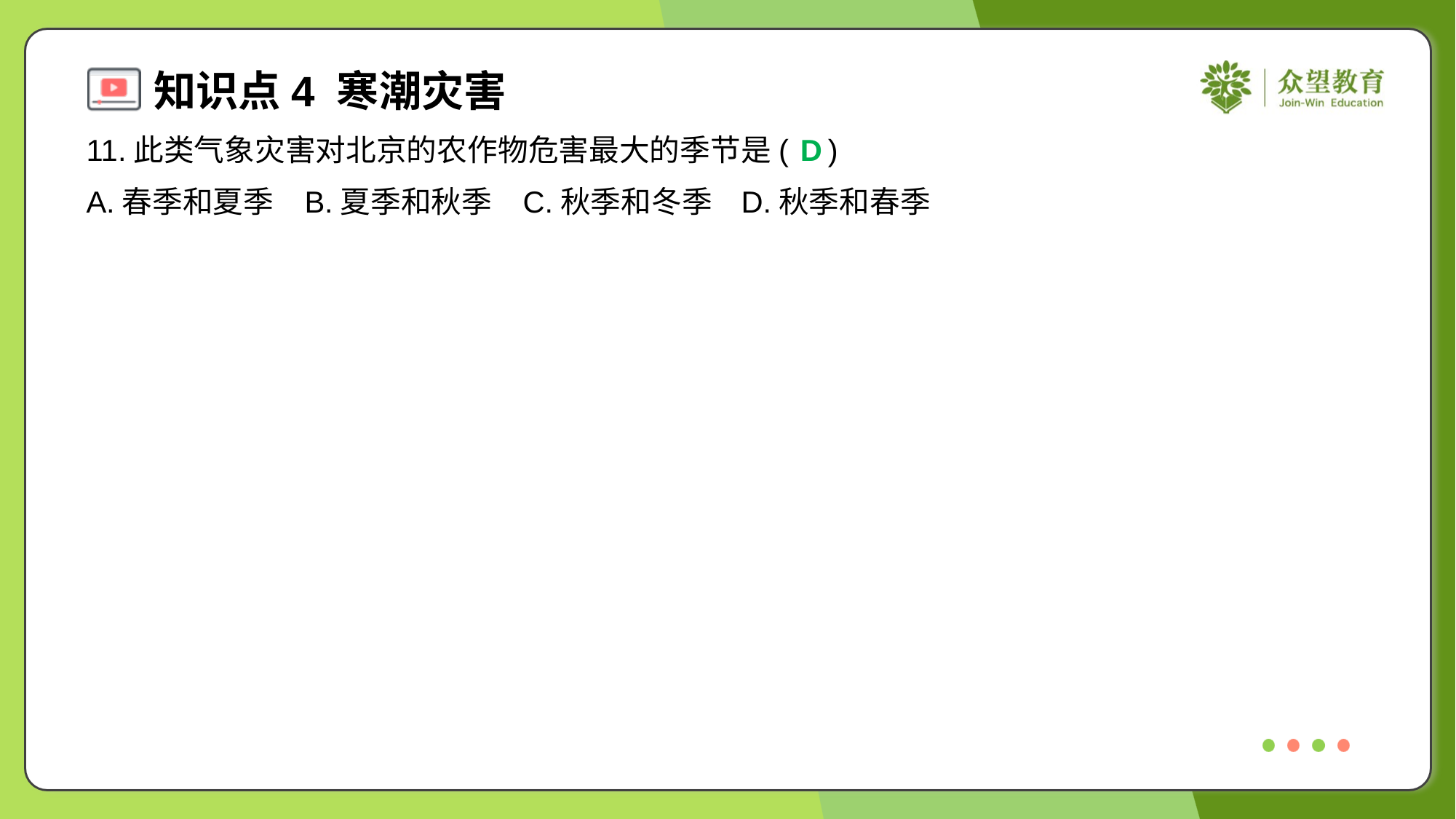

11.此类气象灾害对北京的农作物危害最大的季节是(     )
D
A.春季和夏季	B.夏季和秋季	C.秋季和冬季	D.秋季和春季